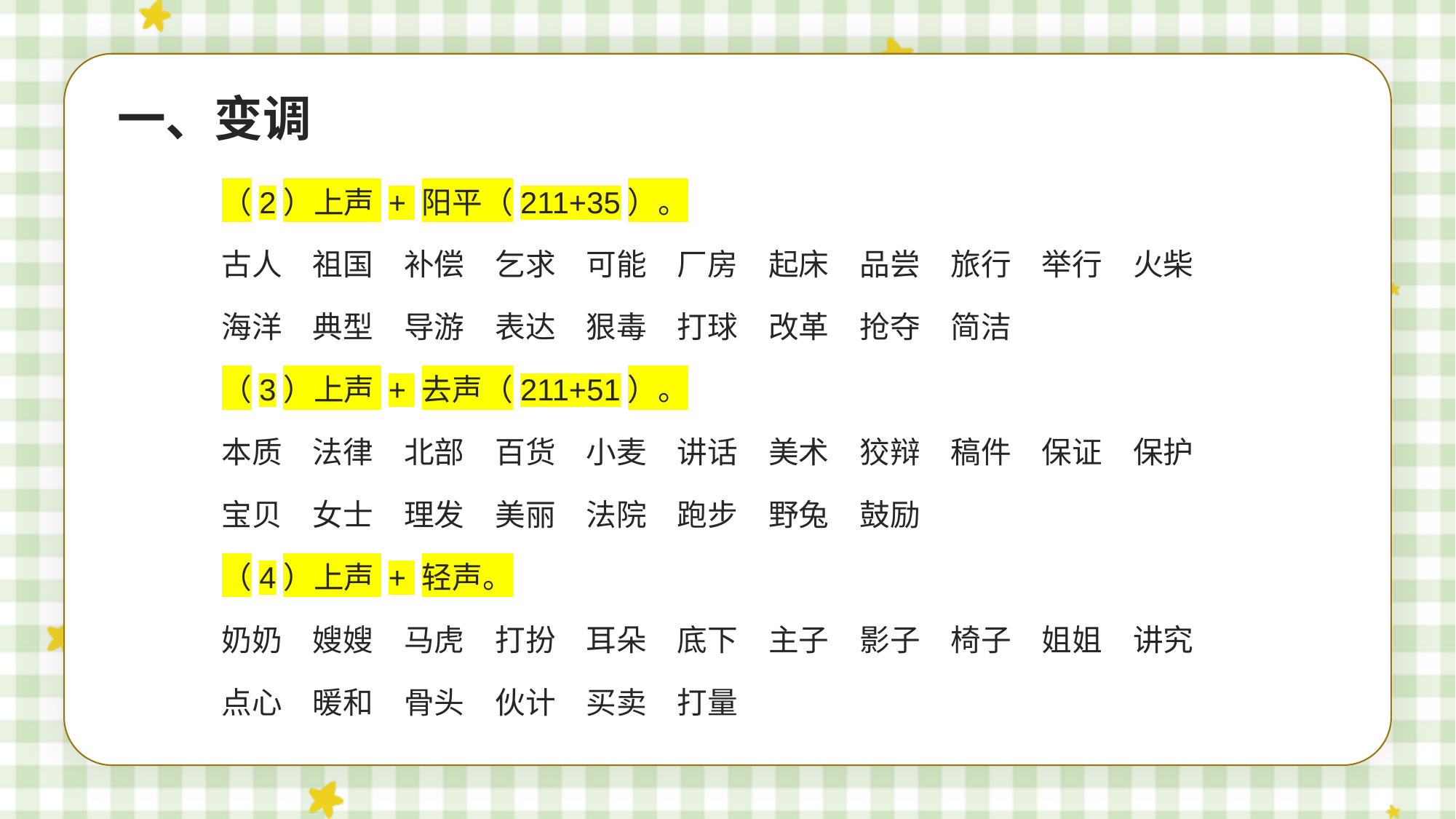

一、变调
（2）上声 + 阳平（211+35）。
古人　祖国　补偿　乞求　可能　厂房　起床　品尝　旅行　举行　火柴
海洋　典型　导游　表达　狠毒　打球　改革　抢夺　简洁
（3）上声 + 去声（211+51）。
本质　法律　北部　百货　小麦　讲话　美术　狡辩　稿件　保证　保护
宝贝　女士　理发　美丽　法院　跑步　野兔　鼓励
（4）上声 + 轻声。
奶奶　嫂嫂　马虎　打扮　耳朵　底下　主子　影子　椅子　姐姐　讲究
点心　暖和　骨头　伙计　买卖　打量